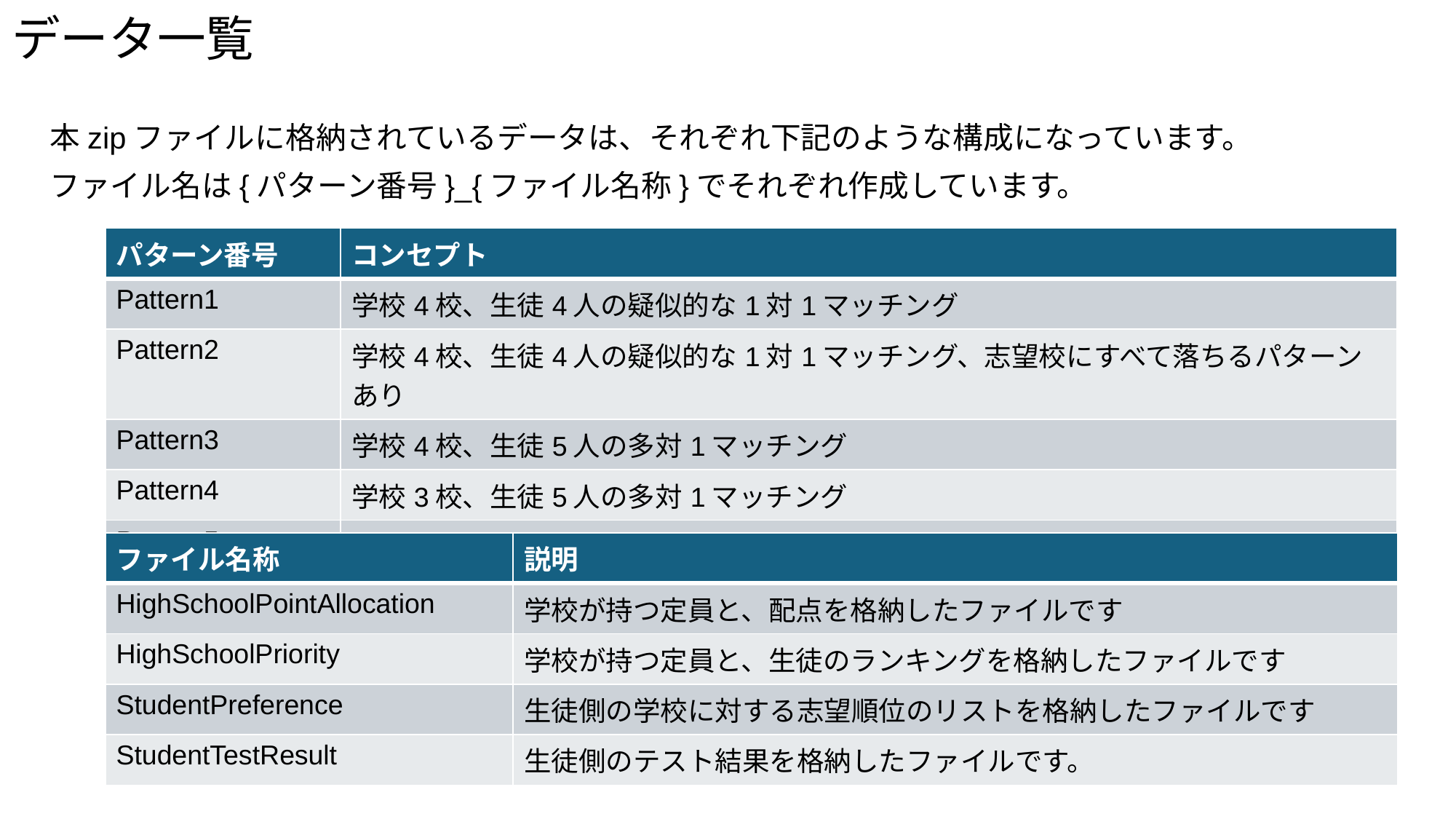

# データ一覧
本zipファイルに格納されているデータは、それぞれ下記のような構成になっています。
ファイル名は{パターン番号}_{ファイル名称}でそれぞれ作成しています。
| パターン番号 | コンセプト |
| --- | --- |
| Pattern1 | 学校4校、生徒4人の疑似的な1対1マッチング |
| Pattern2 | 学校4校、生徒4人の疑似的な1対1マッチング、志望校にすべて落ちるパターンあり |
| Pattern3 | 学校4校、生徒5人の多対1マッチング |
| Pattern4 | 学校3校、生徒5人の多対1マッチング |
| Pattern5 | 学校2校、生徒3人の多対1マッチング |
| ファイル名称 | 説明 |
| --- | --- |
| HighSchoolPointAllocation | 学校が持つ定員と、配点を格納したファイルです |
| HighSchoolPriority | 学校が持つ定員と、生徒のランキングを格納したファイルです |
| StudentPreference | 生徒側の学校に対する志望順位のリストを格納したファイルです |
| StudentTestResult | 生徒側のテスト結果を格納したファイルです。 |